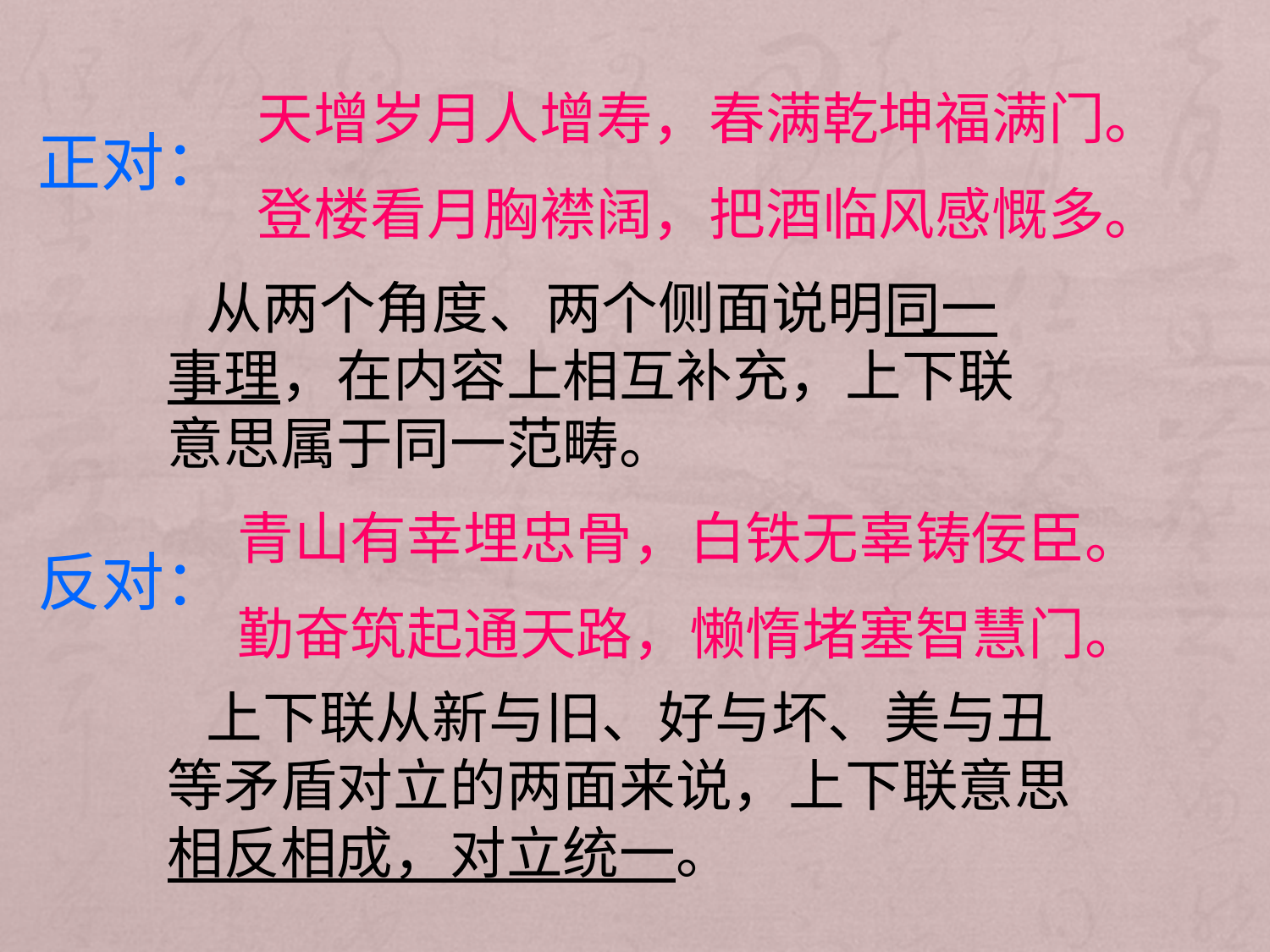

天增岁月人增寿，春满乾坤福满门。
登楼看月胸襟阔，把酒临风感慨多。
正对：
  从两个角度、两个侧面说明同一
事理，在内容上相互补充，上下联
意思属于同一范畴。
青山有幸埋忠骨，白铁无辜铸佞臣。
勤奋筑起通天路，懒惰堵塞智慧门。
反对：
  上下联从新与旧、好与坏、美与丑
等矛盾对立的两面来说，上下联意思
相反相成，对立统一。